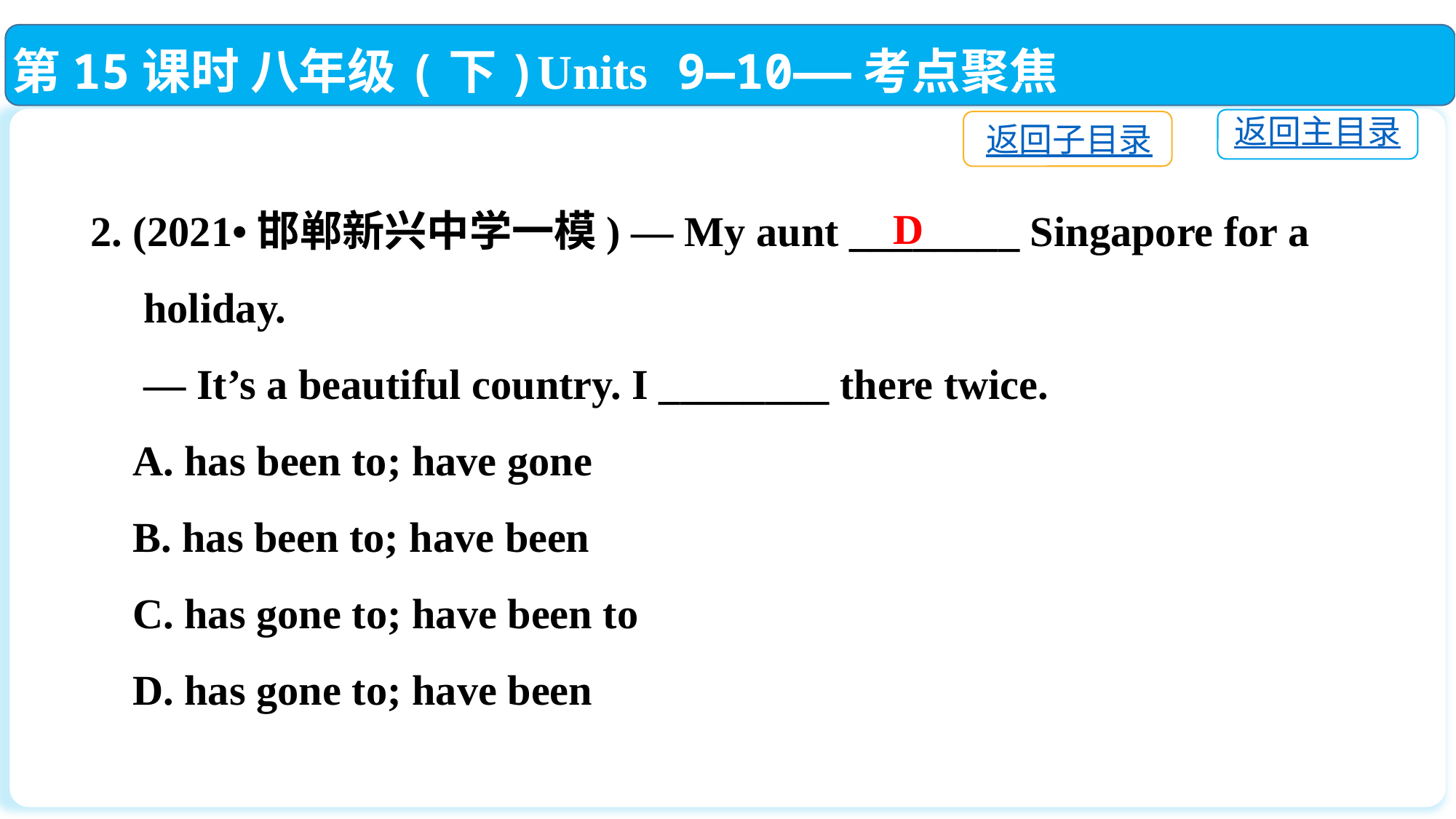

第15课时 八年级(下)Units 9—10——考点聚焦

返回主目录

返回子目录
2. (2021•邯郸新兴中学一模) — My aunt ________ Singapore for a
     holiday.
     — It’s a beautiful country. I ________ there twice.
    A. has been to; have gone
    B. has been to; have been
    C. has gone to; have been to
    D. has gone to; have been
D